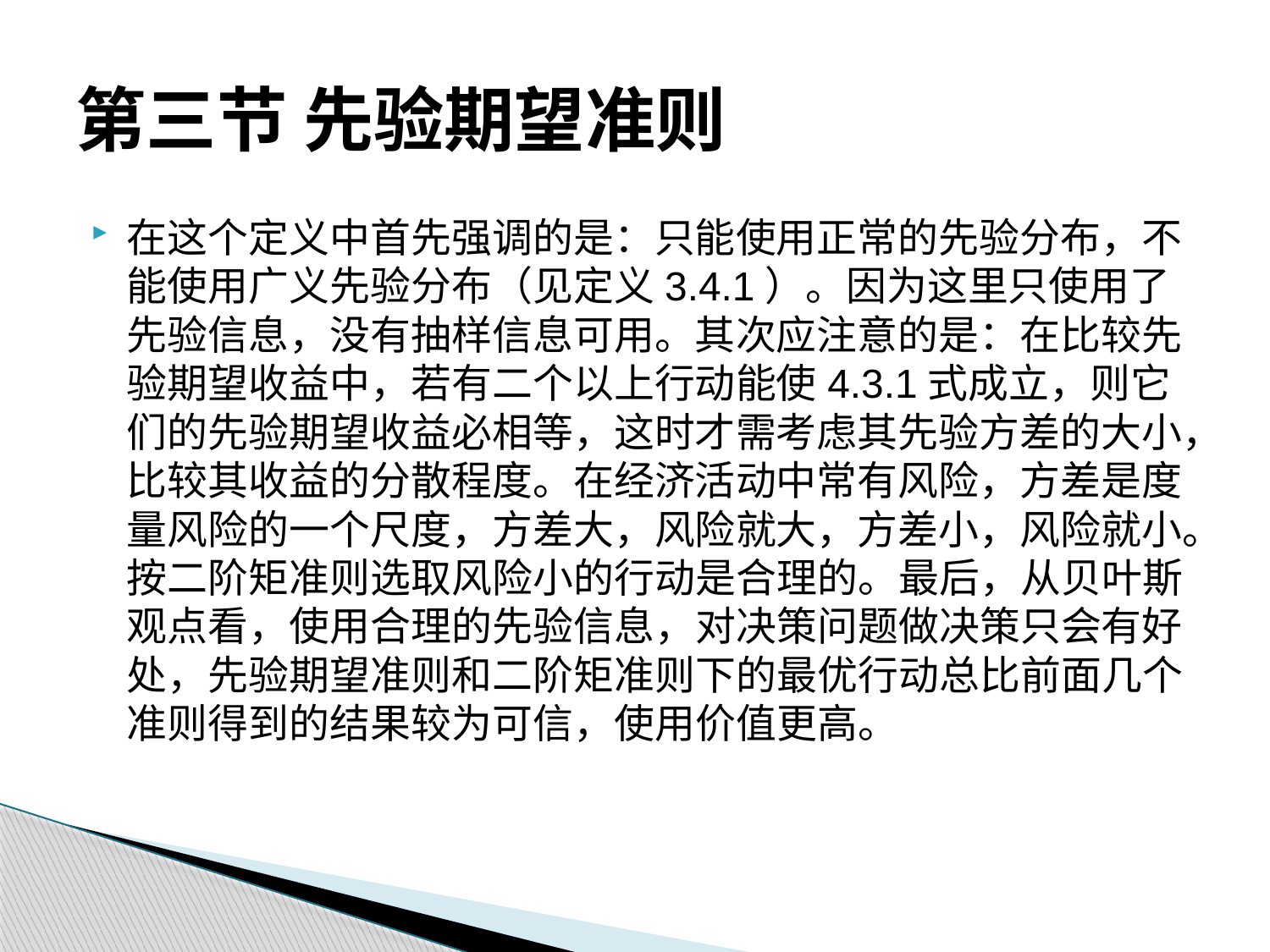

# 第三节 先验期望准则
在这个定义中首先强调的是：只能使用正常的先验分布，不能使用广义先验分布（见定义3.4.1）。因为这里只使用了先验信息，没有抽样信息可用。其次应注意的是：在比较先验期望收益中，若有二个以上行动能使4.3.1式成立，则它们的先验期望收益必相等，这时才需考虑其先验方差的大小，比较其收益的分散程度。在经济活动中常有风险，方差是度量风险的一个尺度，方差大，风险就大，方差小，风险就小。按二阶矩准则选取风险小的行动是合理的。最后，从贝叶斯观点看，使用合理的先验信息，对决策问题做决策只会有好处，先验期望准则和二阶矩准则下的最优行动总比前面几个准则得到的结果较为可信，使用价值更高。